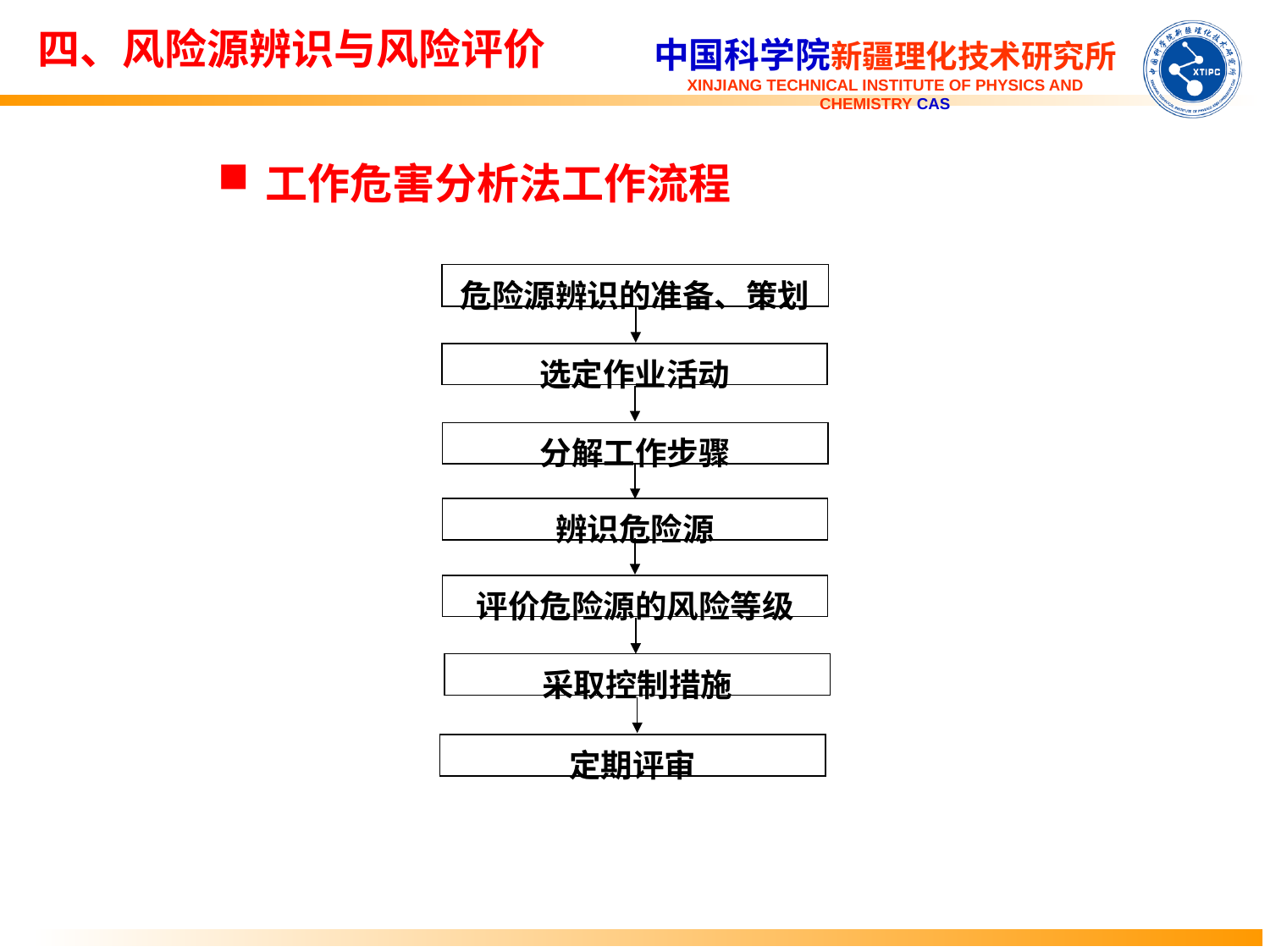

四、风险源辨识与风险评价
工作危害分析法工作流程
危险源辨识的准备、策划
选定作业活动
分解工作步骤
辨识危险源
评价危险源的风险等级
采取控制措施
定期评审